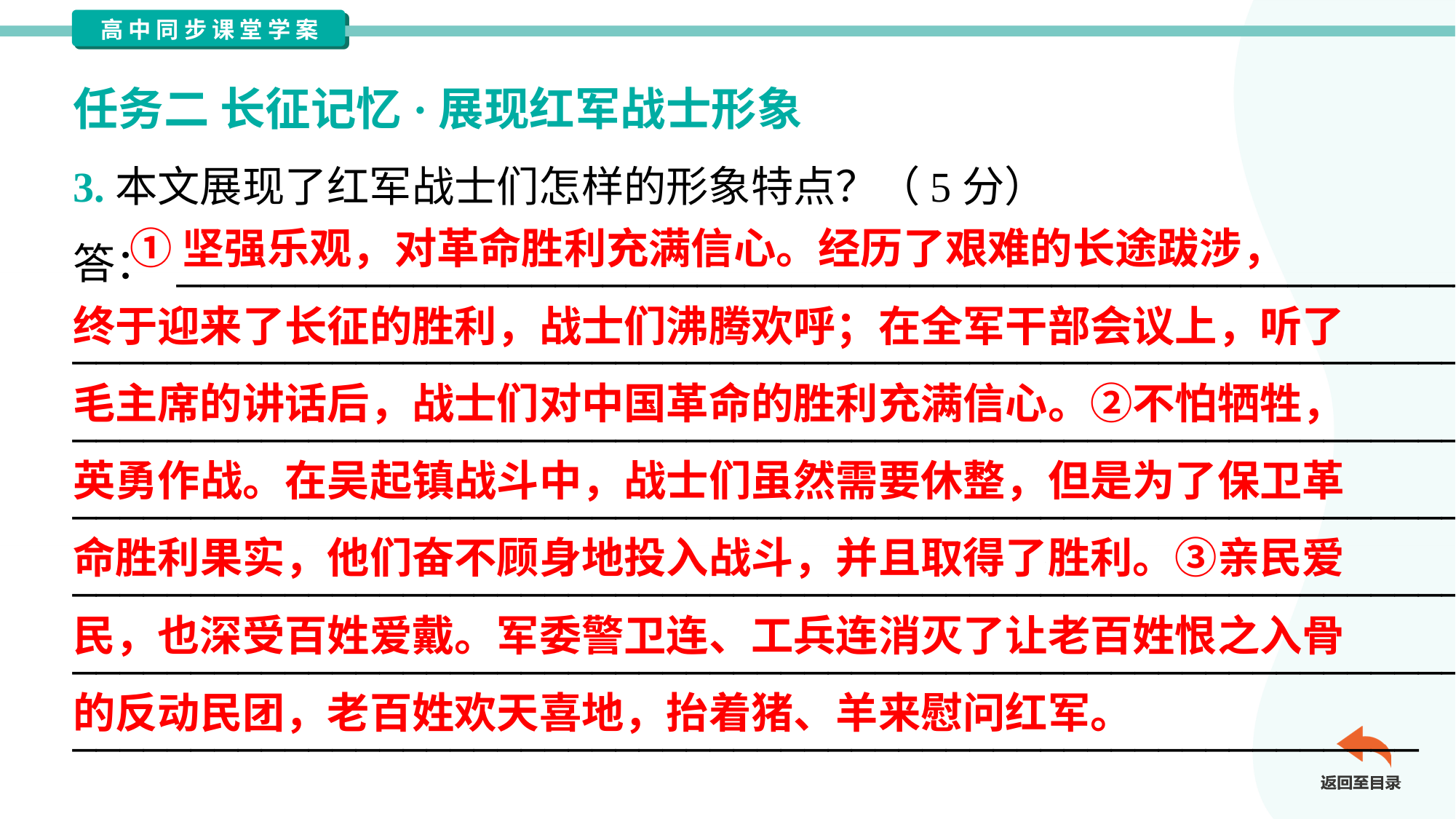

任务二 长征记忆·展现红军战士形象
3.本文展现了红军战士们怎样的形象特点？（5分）
答： ________________________________________________________
_____________________________________________________________
_____________________________________________________________
_____________________________________________________________
_____________________________________________________________
_____________________________________________________________
_________________________________________________________
      ①坚强乐观，对革命胜利充满信心。经历了艰难的长途跋涉，
终于迎来了长征的胜利，战士们沸腾欢呼；在全军干部会议上，听了
毛主席的讲话后，战士们对中国革命的胜利充满信心。②不怕牺牲，
英勇作战。在吴起镇战斗中，战士们虽然需要休整，但是为了保卫革
命胜利果实，他们奋不顾身地投入战斗，并且取得了胜利。③亲民爱
民，也深受百姓爱戴。军委警卫连、工兵连消灭了让老百姓恨之入骨
的反动民团，老百姓欢天喜地，抬着猪、羊来慰问红军。